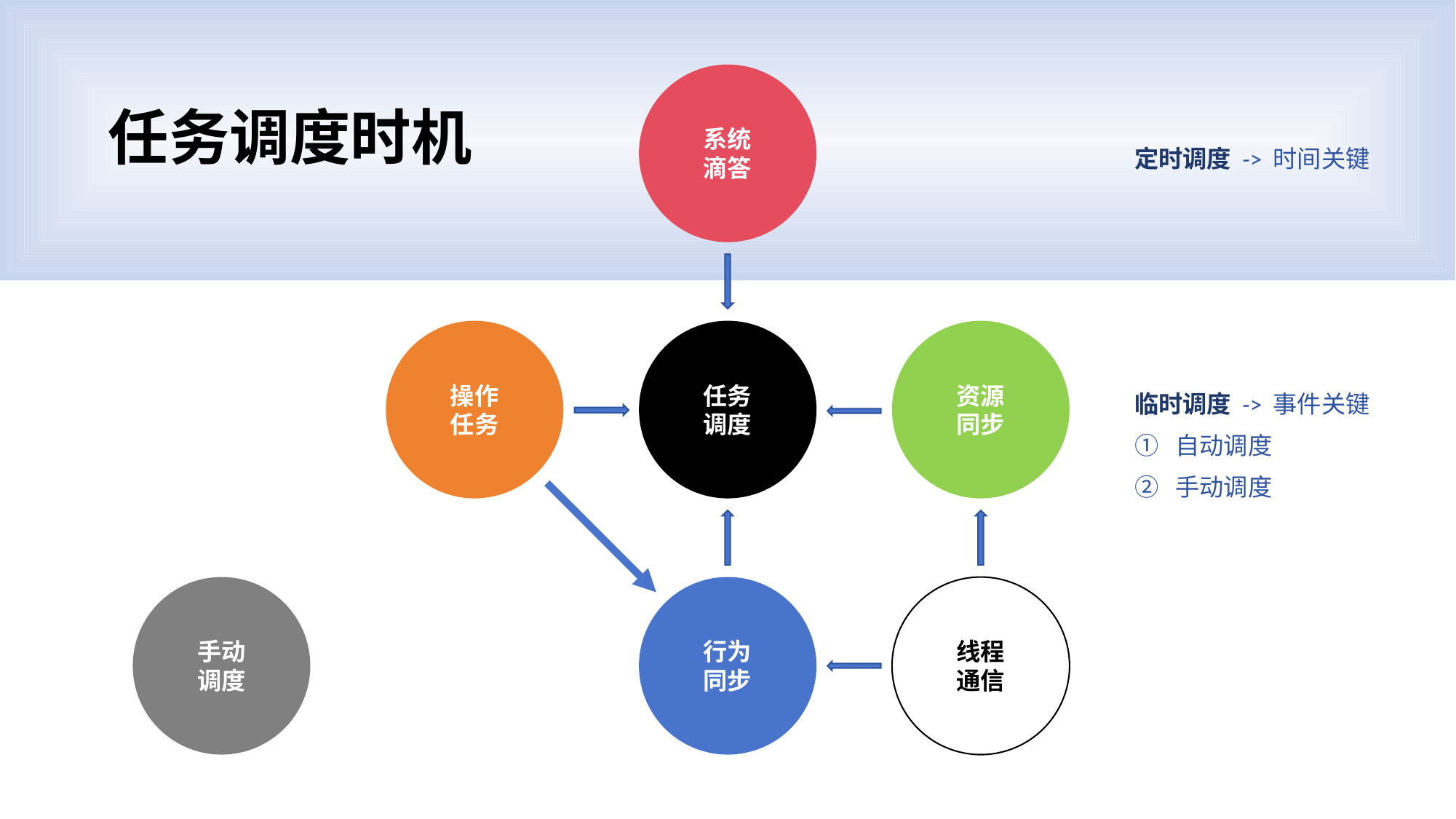

# 任务调度时机
系统
滴答
定时调度 -> 时间关键

操作
任务
任务
调度
资源
同步
临时调度 -> 事件关键
自动调度
手动调度

手动
调度
行为
同步
线程
通信